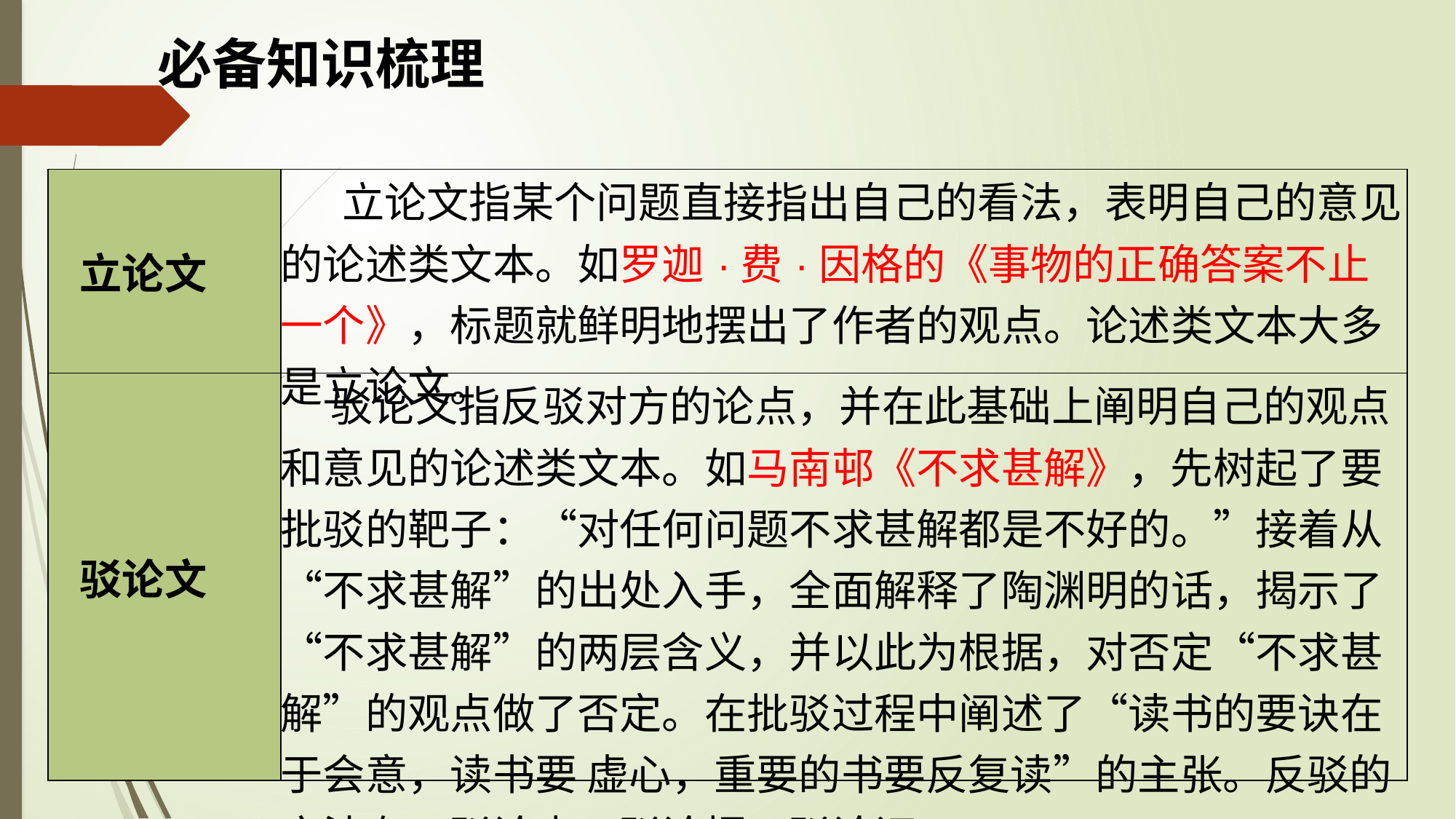

必备知识梳理
| 立论文 | 立论文指某个问题直接指出自己的看法，表明自己的意见的论述类文本。如罗迦·费·因格的《事物的正确答案不止一个》，标题就鲜明地摆出了作者的观点。论述类文本大多是立论文。 |
| --- | --- |
| 驳论文 | 驳论文指反驳对方的论点，并在此基础上阐明自己的观点和意见的论述类文本。如马南邨《不求甚解》，先树起了要批驳的靶子：“对任何问题不求甚解都是不好的。”接着从“不求甚解”的出处入手，全面解释了陶渊明的话，揭示了“不求甚解”的两层含义，并以此为根据，对否定“不求甚解”的观点做了否定。在批驳过程中阐述了“读书的要诀在于会意，读书要 虚心，重要的书要反复读”的主张。反驳的方法有：驳论点、驳论据、驳论证。 |